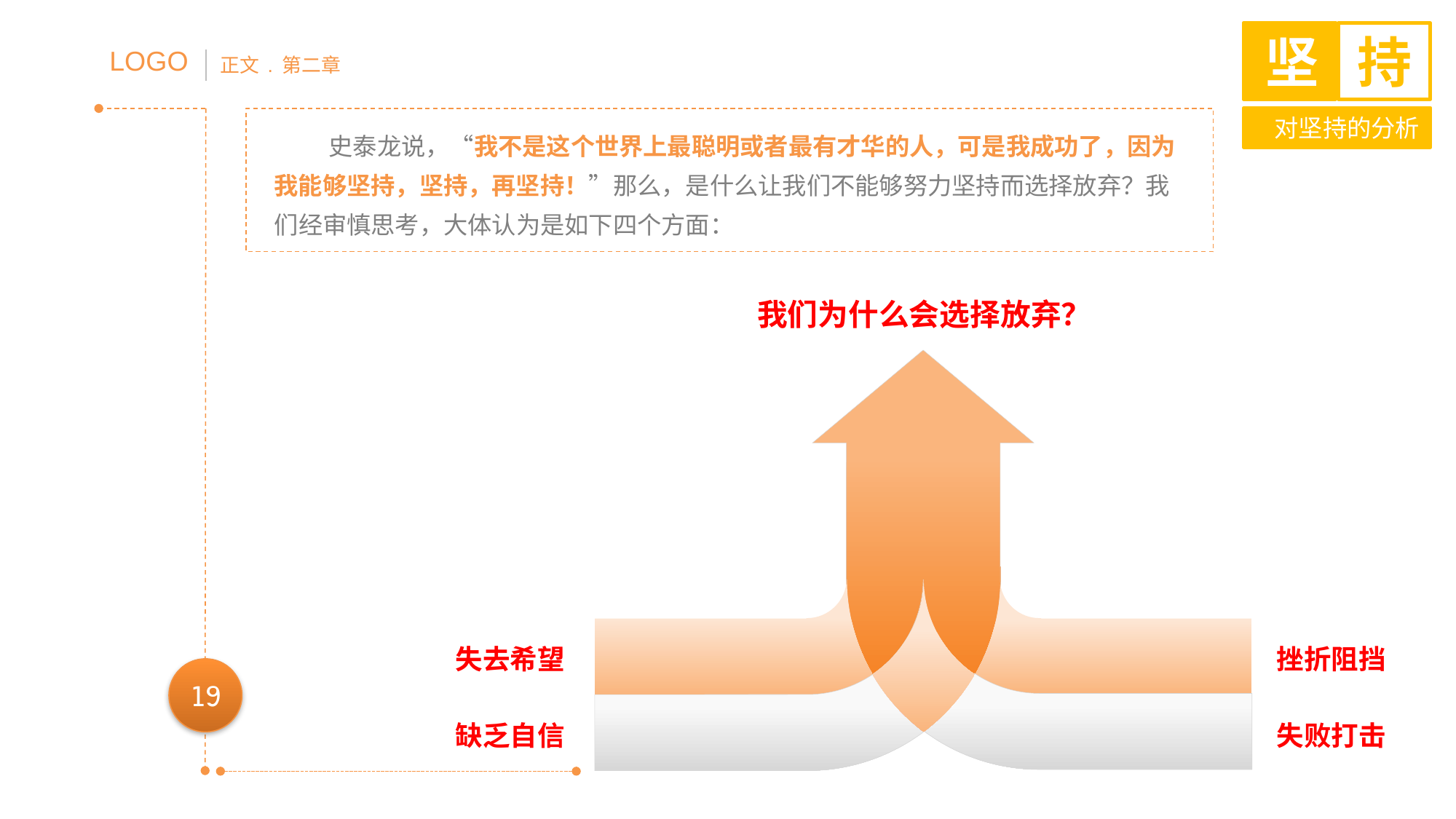

史泰龙说，“我不是这个世界上最聪明或者最有才华的人，可是我成功了，因为我能够坚持，坚持，再坚持！”那么，是什么让我们不能够努力坚持而选择放弃？我们经审慎思考，大体认为是如下四个方面：
我们为什么会选择放弃？

失去希望
挫折阻挡
缺乏自信
失败打击